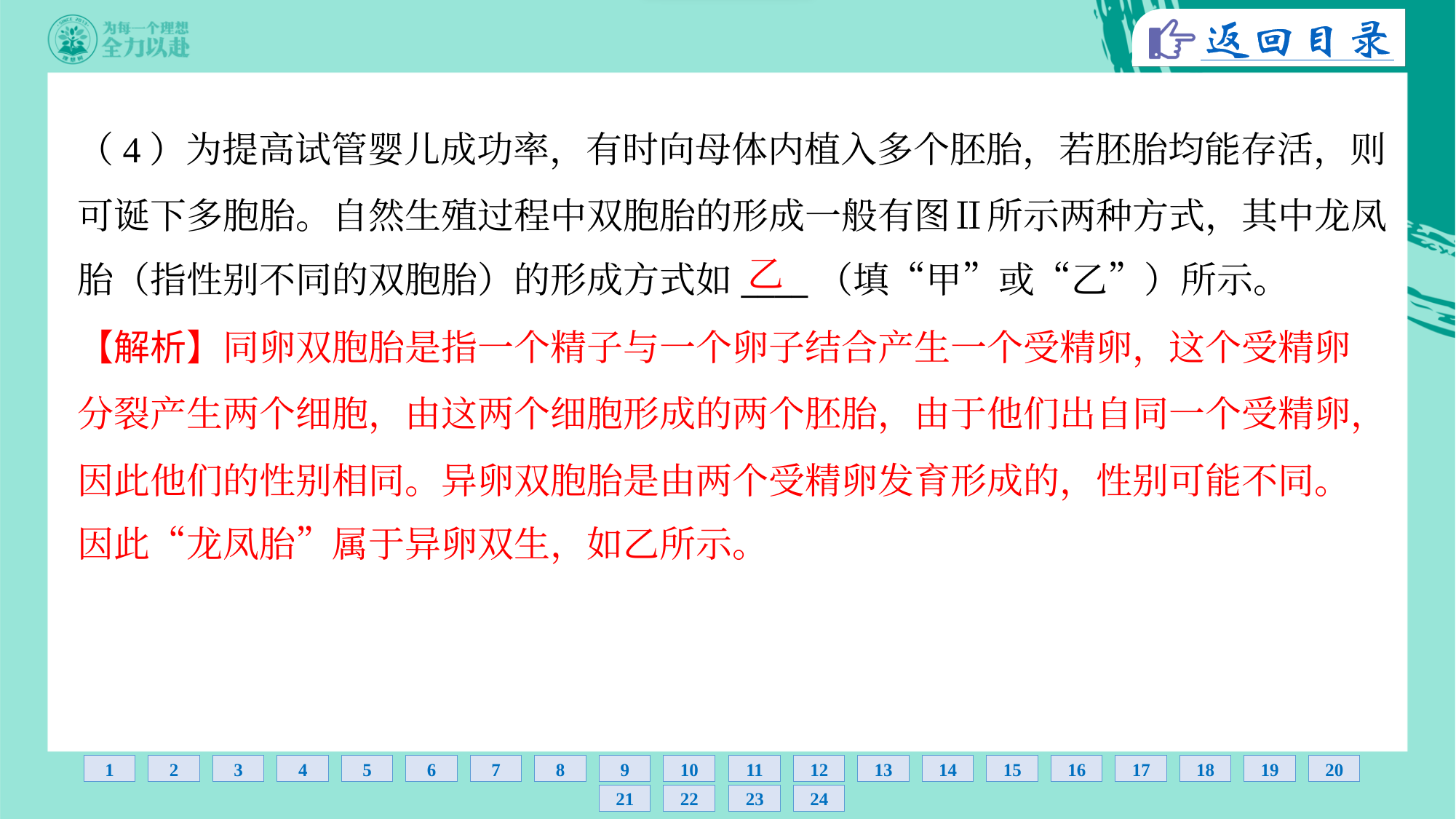

（4）为提高试管婴儿成功率，有时向母体内植入多个胚胎，若胚胎均能存活，则
可诞下多胞胎。自然生殖过程中双胞胎的形成一般有图Ⅱ所示两种方式，其中龙凤
胎（指性别不同的双胞胎）的形成方式如____（填“甲”或“乙”）所示。
乙
【解析】同卵双胞胎是指一个精子与一个卵子结合产生一个受精卵，这个受精卵
分裂产生两个细胞，由这两个细胞形成的两个胚胎，由于他们出自同一个受精卵，
因此他们的性别相同。异卵双胞胎是由两个受精卵发育形成的，性别可能不同。
因此“龙凤胎”属于异卵双生，如乙所示。